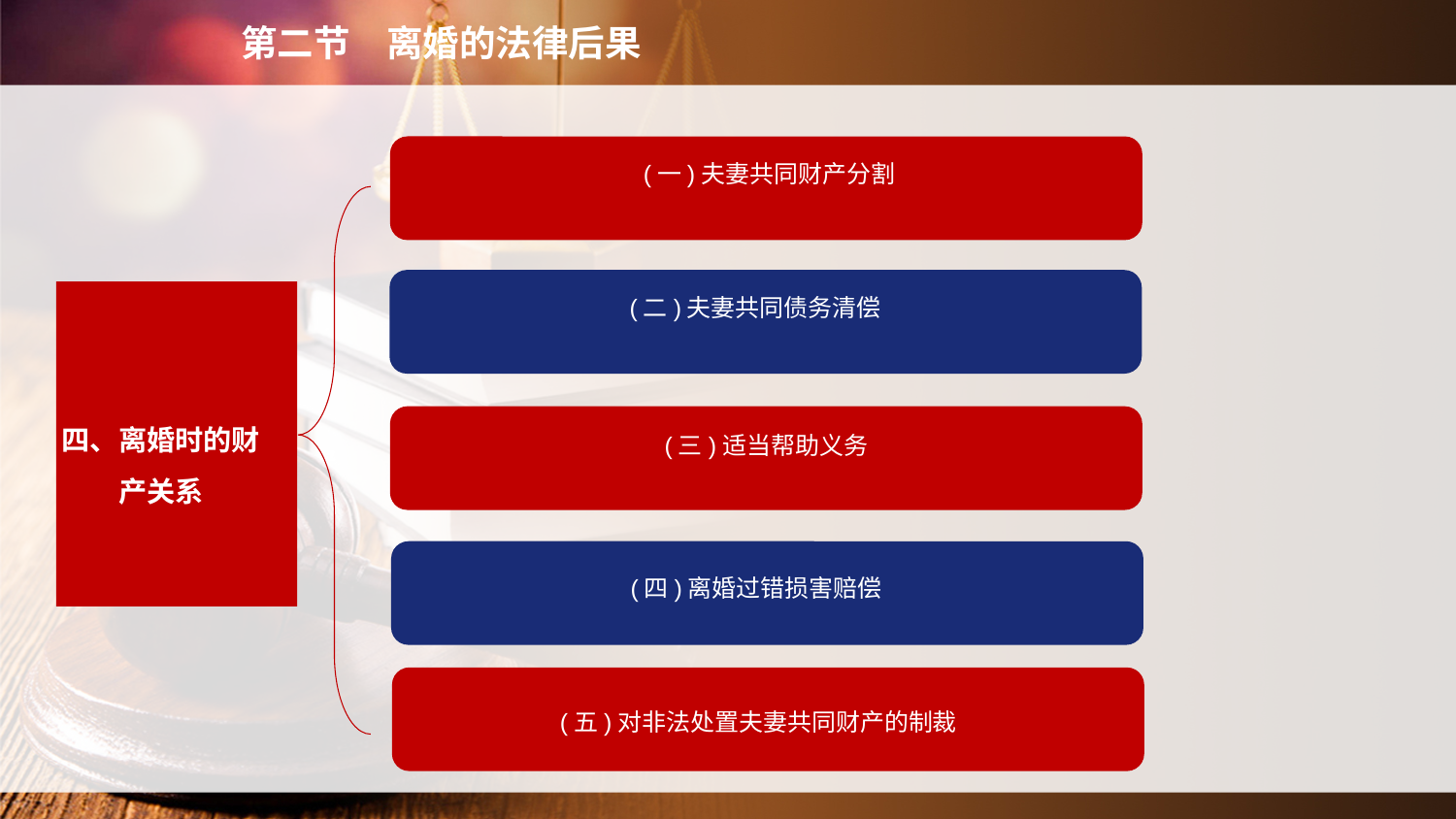

第二节　离婚的法律后果

(一)夫妻共同财产分割

(二)夫妻共同债务清偿

四、离婚时的财产关系

(三)适当帮助义务

(四)离婚过错损害赔偿

(五)对非法处置夫妻共同财产的制裁